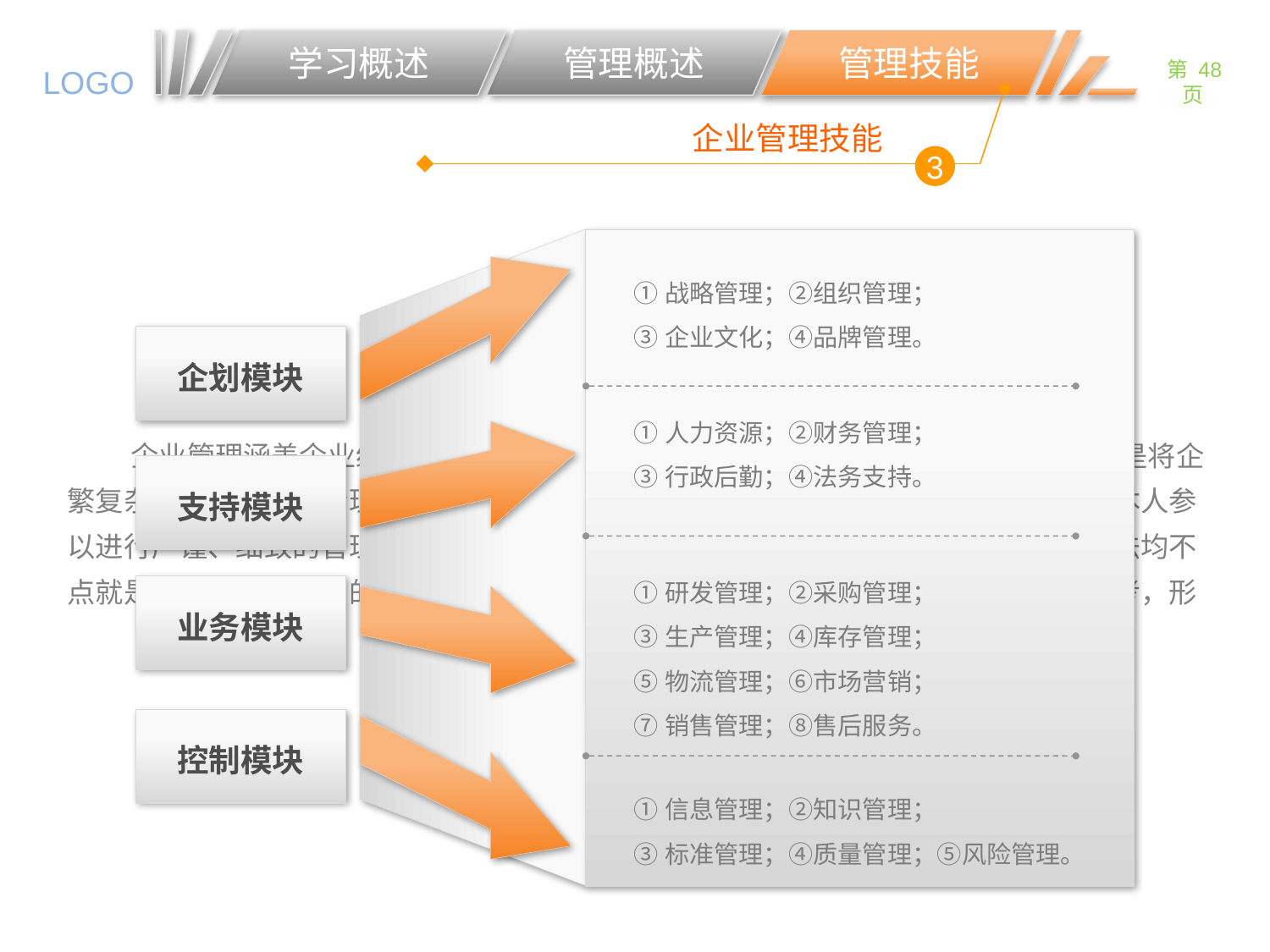

学习概述
管理概述

管理技能

企业管理技能
3

①战略管理；②组织管理；
③企业文化；④品牌管理。
企划模块

①人力资源；②财务管理；
③行政后勤；④法务支持。

支持模块

①研发管理；②采购管理；
③生产管理；④库存管理；
⑤物流管理；⑥市场营销；
⑦销售管理；⑧售后服务。
业务模块

控制模块

①信息管理；②知识管理；
③标准管理；④质量管理；⑤风险管理。
企业管理涵盖企业经营的各个方面，纷繁复杂，如果不进行合理的模块划分，将难以进行严谨、细致的管理活动。企业管理要点就是要建立功能明确的企业管理体系。
关于企业管理的模块划分，即是将企业全部的功能模块进行分类划分。本人参阅了大量的网络教材，各种划分方法均不能说服自己。后经过自己的反复思考，形成下图的模块格局。